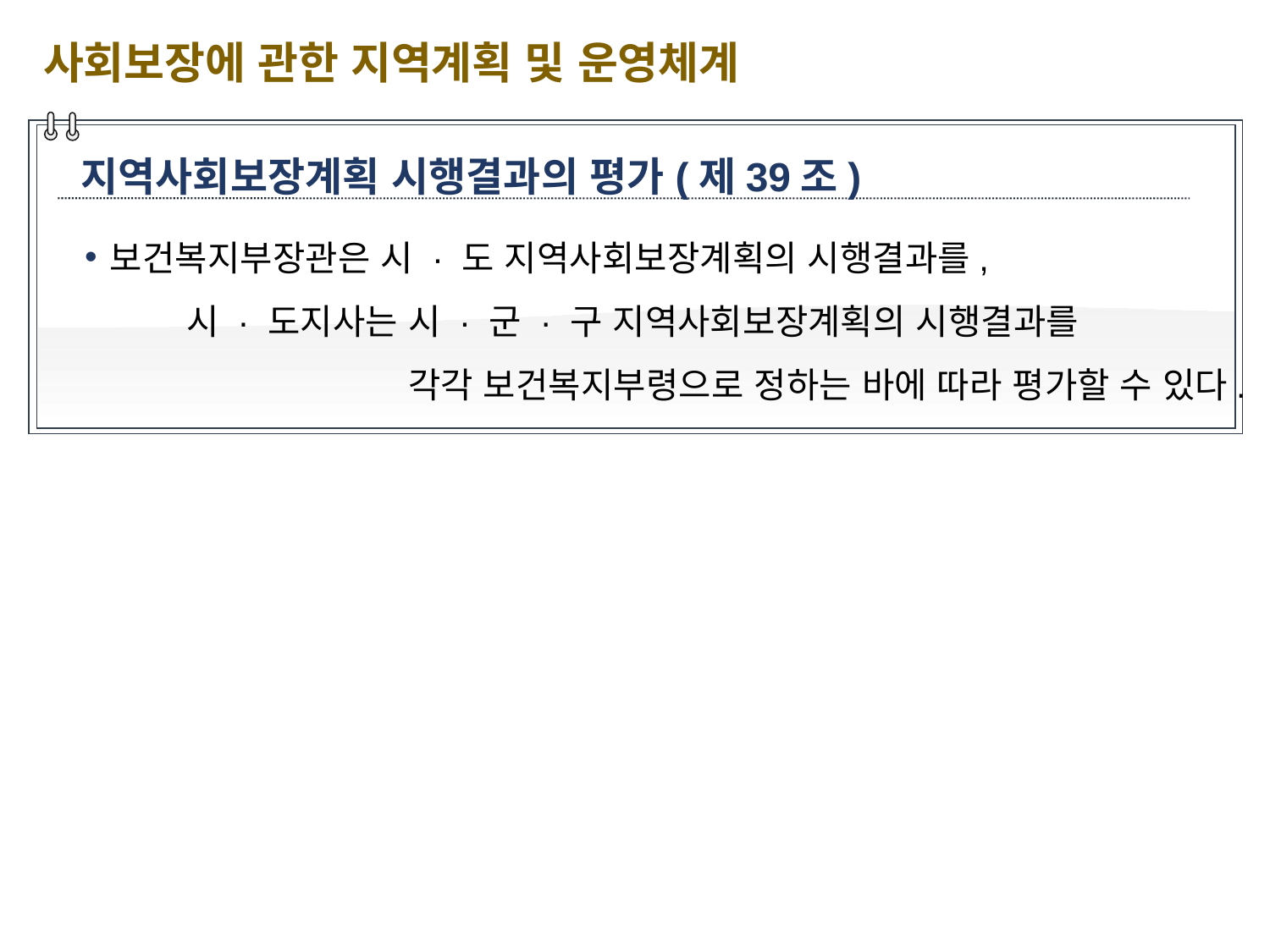

사회보장에 관한 지역계획 및 운영체계

지역사회보장계획 시행결과의 평가(제39조)

보건복지부장관은 시 · 도 지역사회보장계획의 시행결과를,                                   시 · 도지사는 시 · 군 · 구 지역사회보장계획의 시행결과를                                                각각 보건복지부령으로 정하는 바에 따라 평가할 수 있다.